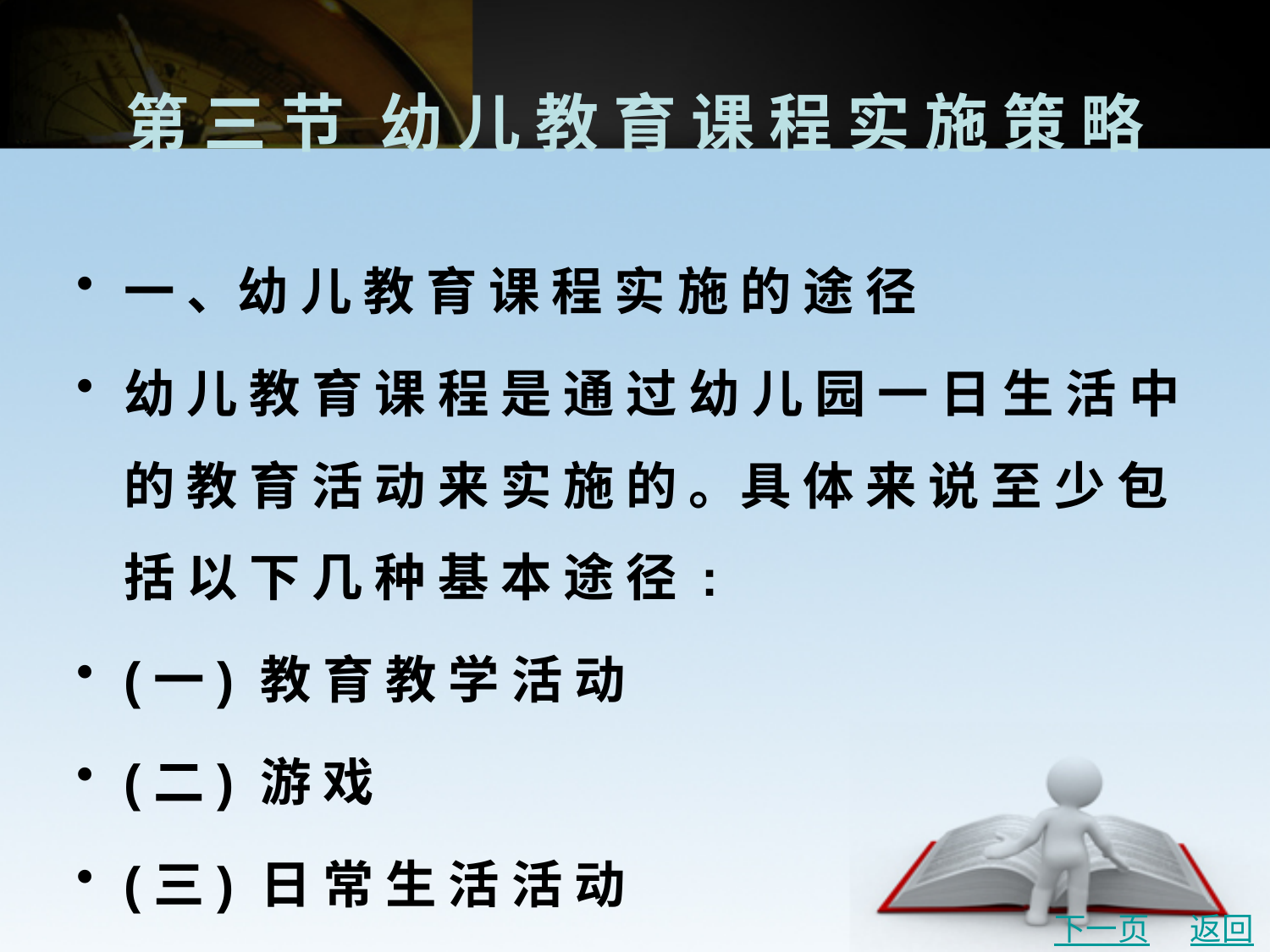

# 第 三 节	幼 儿 教 育 课 程 实 施 策 略
一 、幼 儿 教 育 课 程 实 施 的 途 径
幼 儿 教 育 课 程 是 通 过 幼 儿 园 一 日 生 活 中 的 教 育 活 动 来 实 施 的 。具 体 来 说 至 少 包 括 以 下 几 种 基 本 途 径 :
(一) 教 育 教 学 活 动
(二) 游 戏
(三) 日 常 生 活 活 动
(四) 自 我 活 动
(五) 其 他 类 型 活 动

下一页
返回